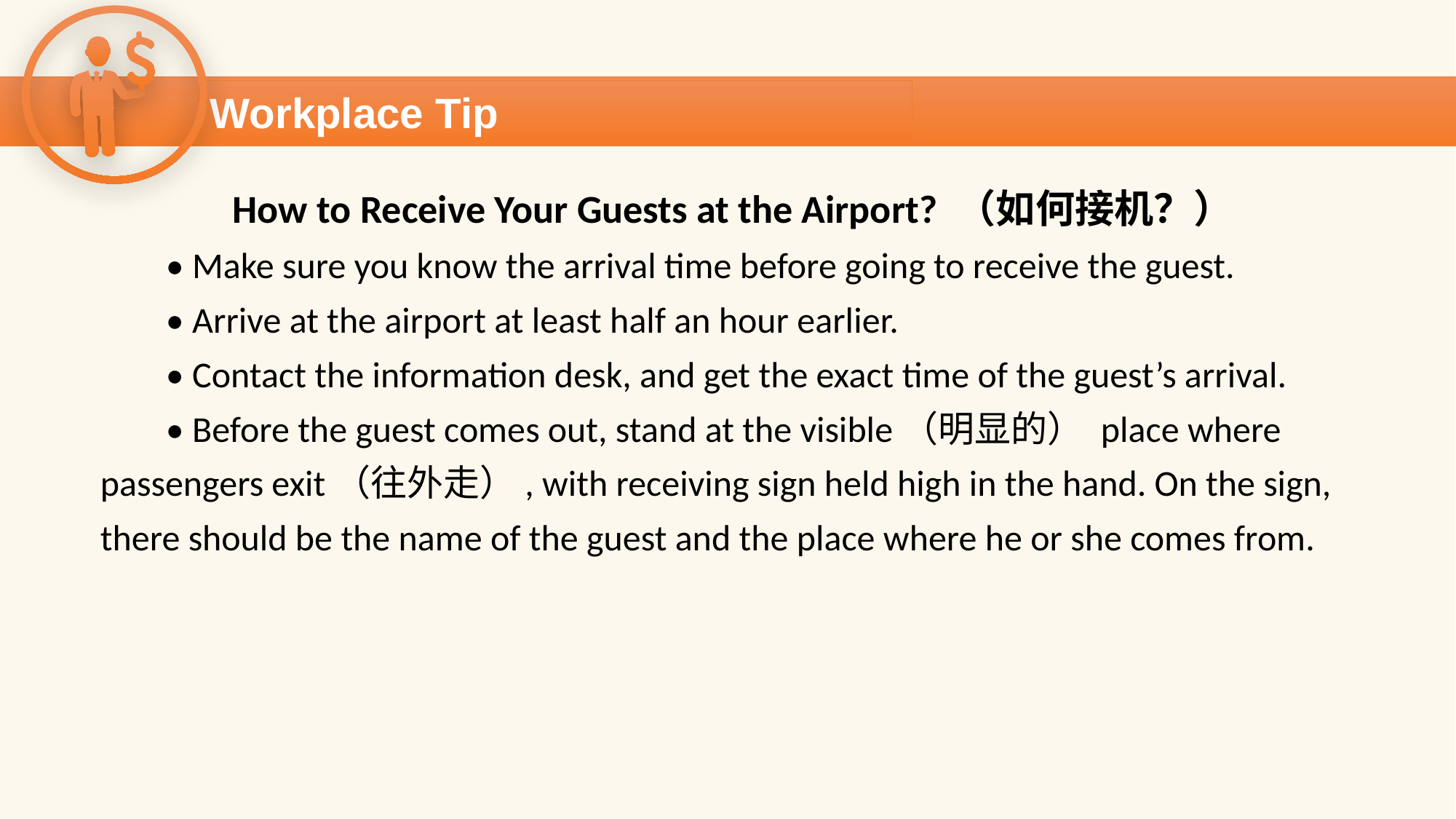

Workplace Tip
Workplace Tip
 How to Receive Your Guests at the Airport? （如何接机？）
        • Make sure you know the arrival time before going to receive the guest.
        • Arrive at the airport at least half an hour earlier.
        • Contact the information desk, and get the exact time of the guest’s arrival.
        • Before the guest comes out, stand at the visible（明显的） place where
passengers exit（往外走）, with receiving sign held high in the hand. On the sign,
there should be the name of the guest and the place where he or she comes from.